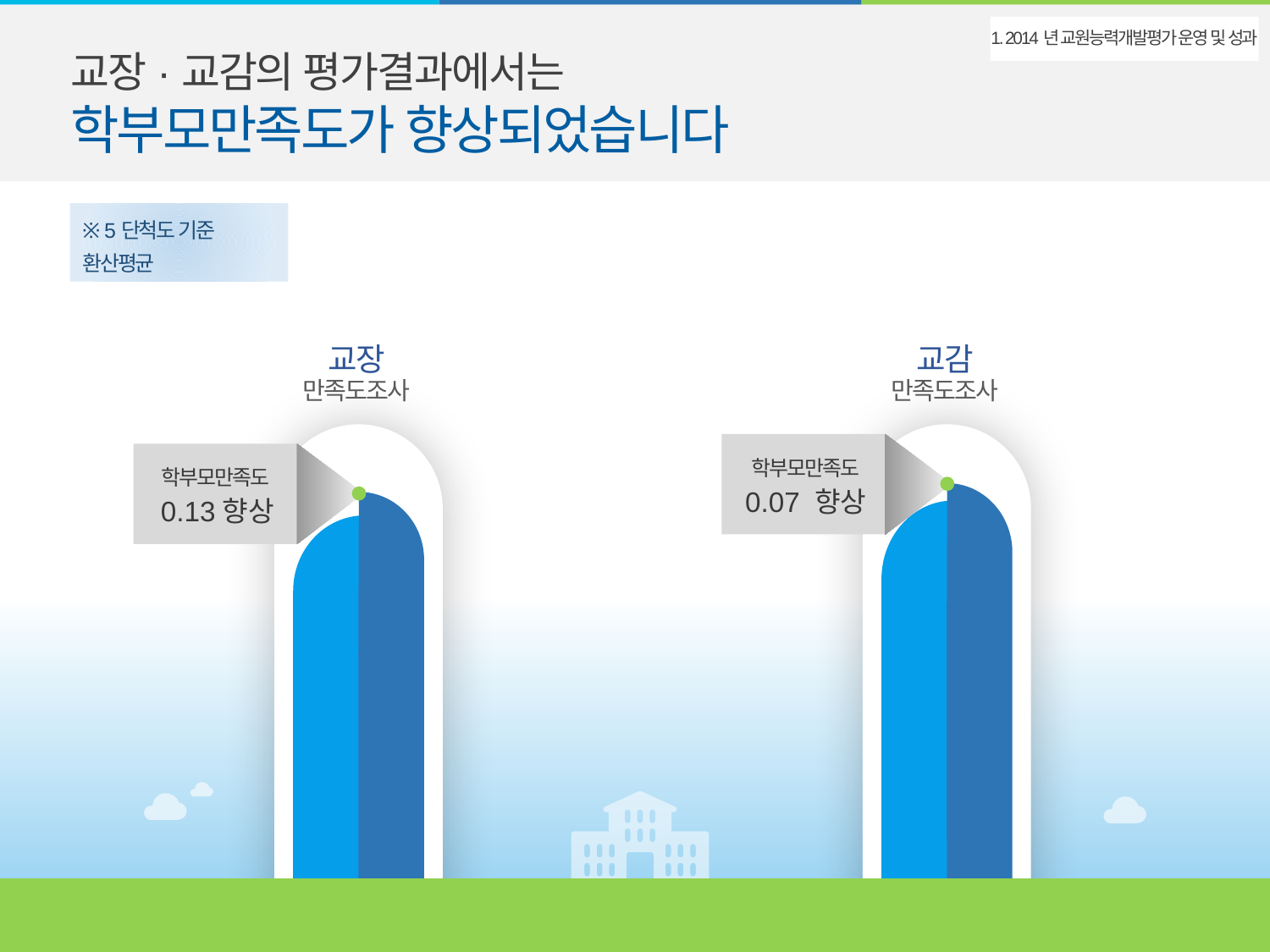

교장·교감의 평가결과에서는
학부모만족도가 향상되었습니다
1. 2014년 교원능력개발평가 운영 및 성과

※ 5단척도 기준 환산평균
교장
만족도조사
교감
만족도조사

학부모만족도

0.07 향상

학부모만족도

0.13향상

4.34
14년

4.27
13년

4.17
13년
4.30

14년

6